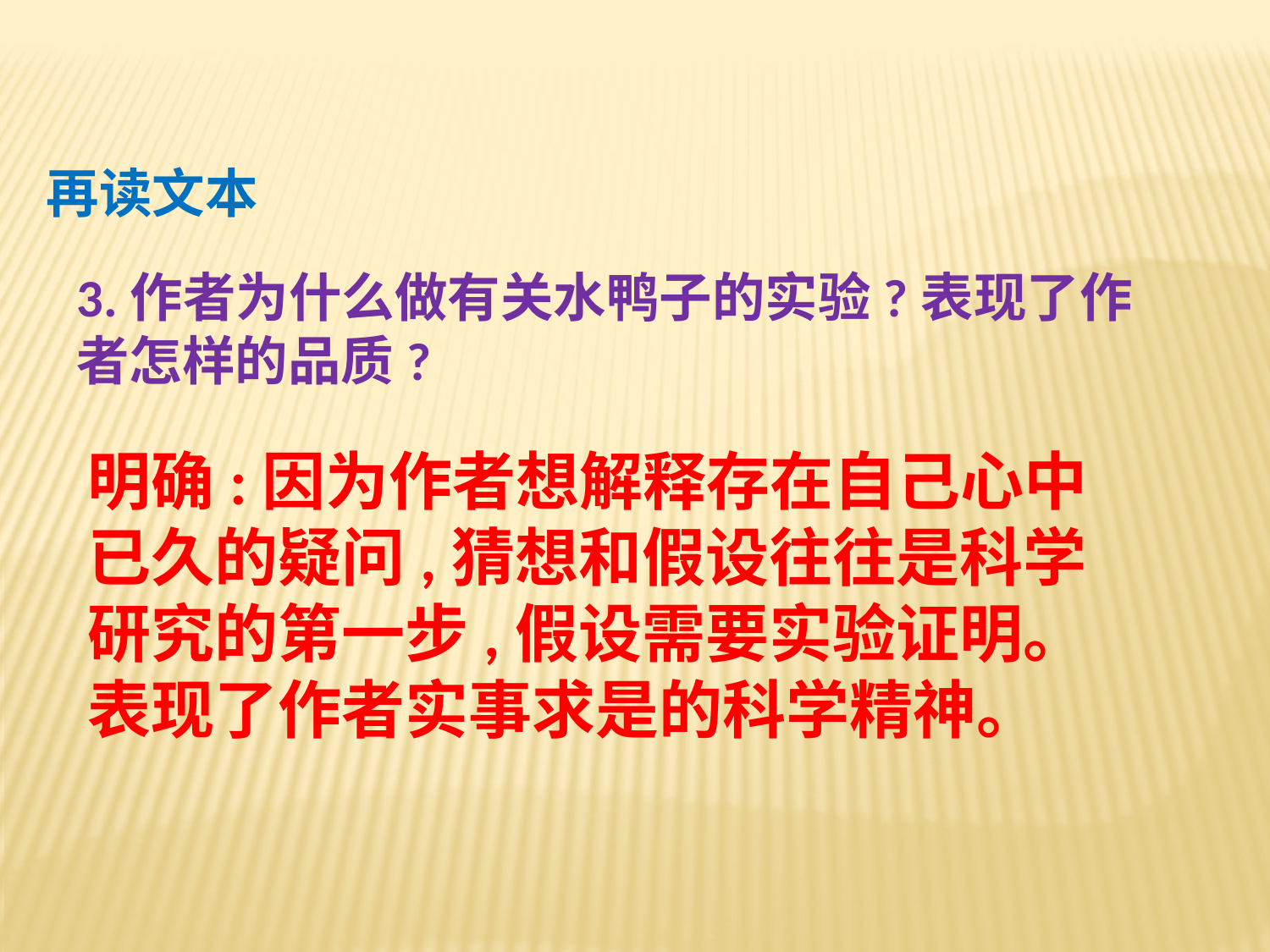

再读文本
3.作者为什么做有关水鸭子的实验?表现了作者怎样的品质?

明确:因为作者想解释存在自己心中已久的疑问,猜想和假设往往是科学研究的第一步,假设需要实验证明。表现了作者实事求是的科学精神。